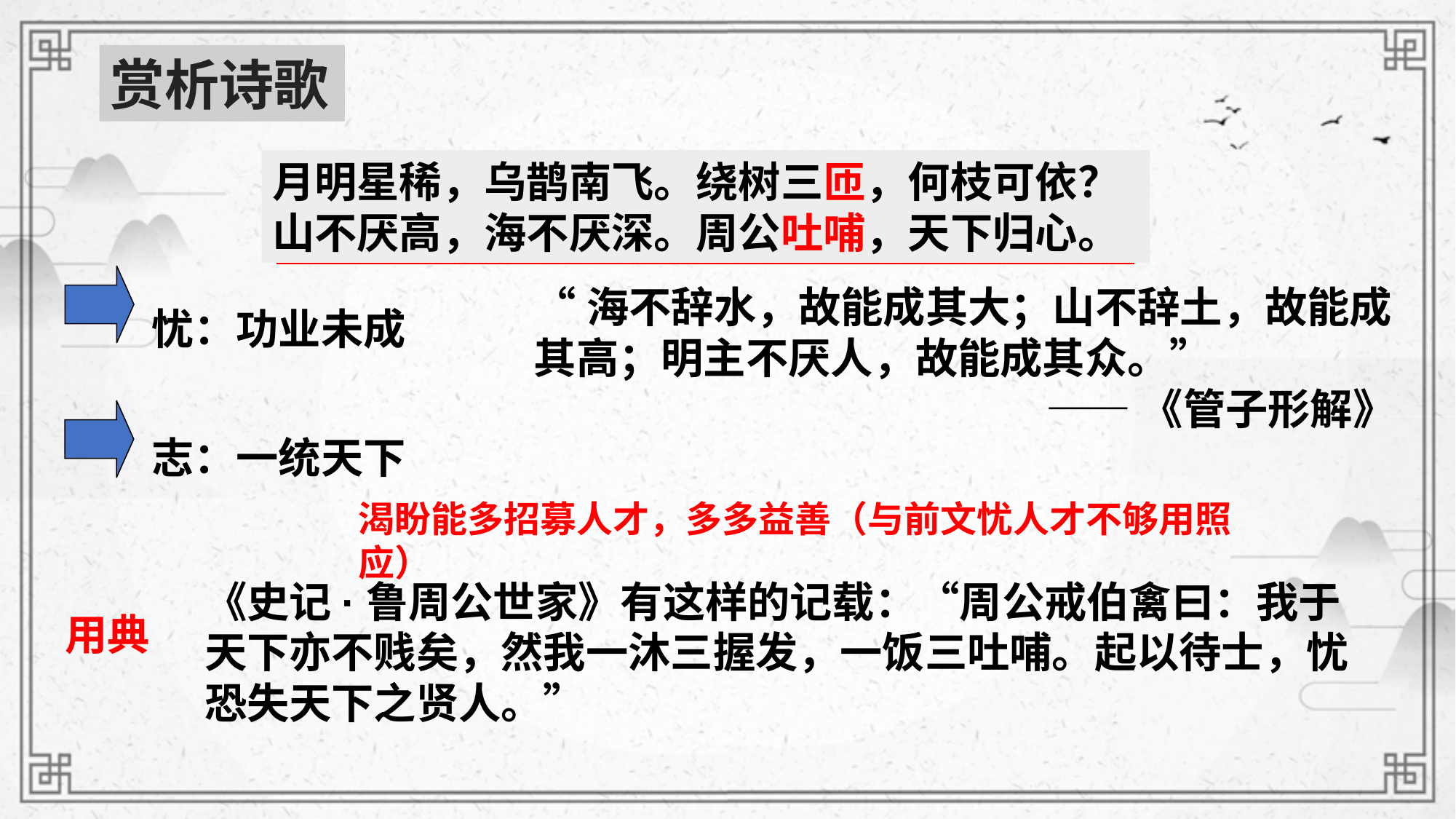

赏析诗歌
月明星稀，乌鹊南飞。绕树三匝，何枝可依？
山不厌高，海不厌深。周公吐哺，天下归心。

“海不辞水，故能成其大；山不辞土，故能成其高；明主不厌人，故能成其众。”
——《管子形解》
忧：功业未成

志：一统天下
渴盼能多招募人才，多多益善（与前文忧人才不够用照应）
《史记·鲁周公世家》有这样的记载：“周公戒伯禽曰：我于天下亦不贱矣，然我一沐三握发，一饭三吐哺。起以待士，忧恐失天下之贤人。”
用典